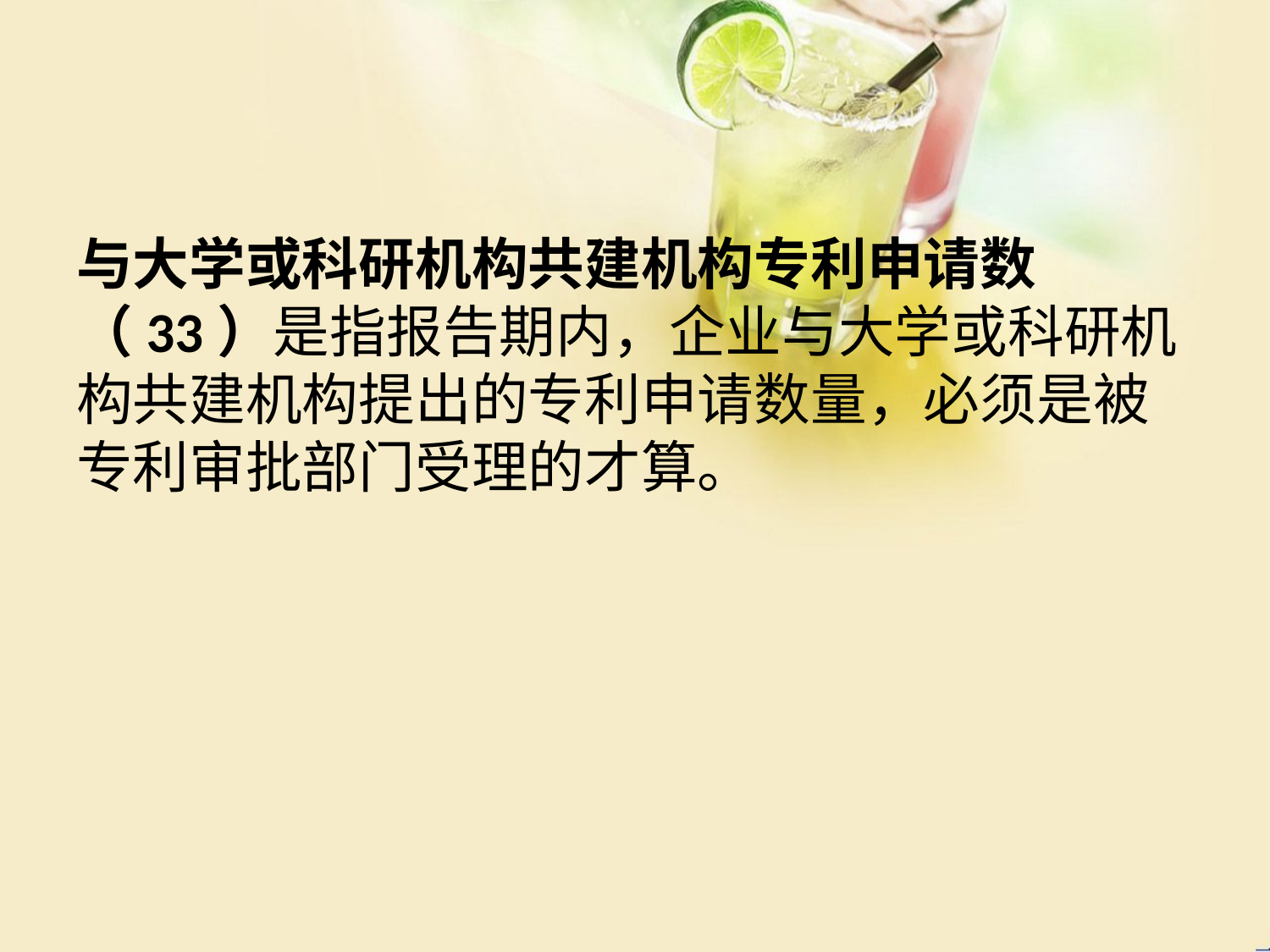

#
与大学或科研机构共建机构专利申请数（33）是指报告期内，企业与大学或科研机构共建机构提出的专利申请数量，必须是被专利审批部门受理的才算。